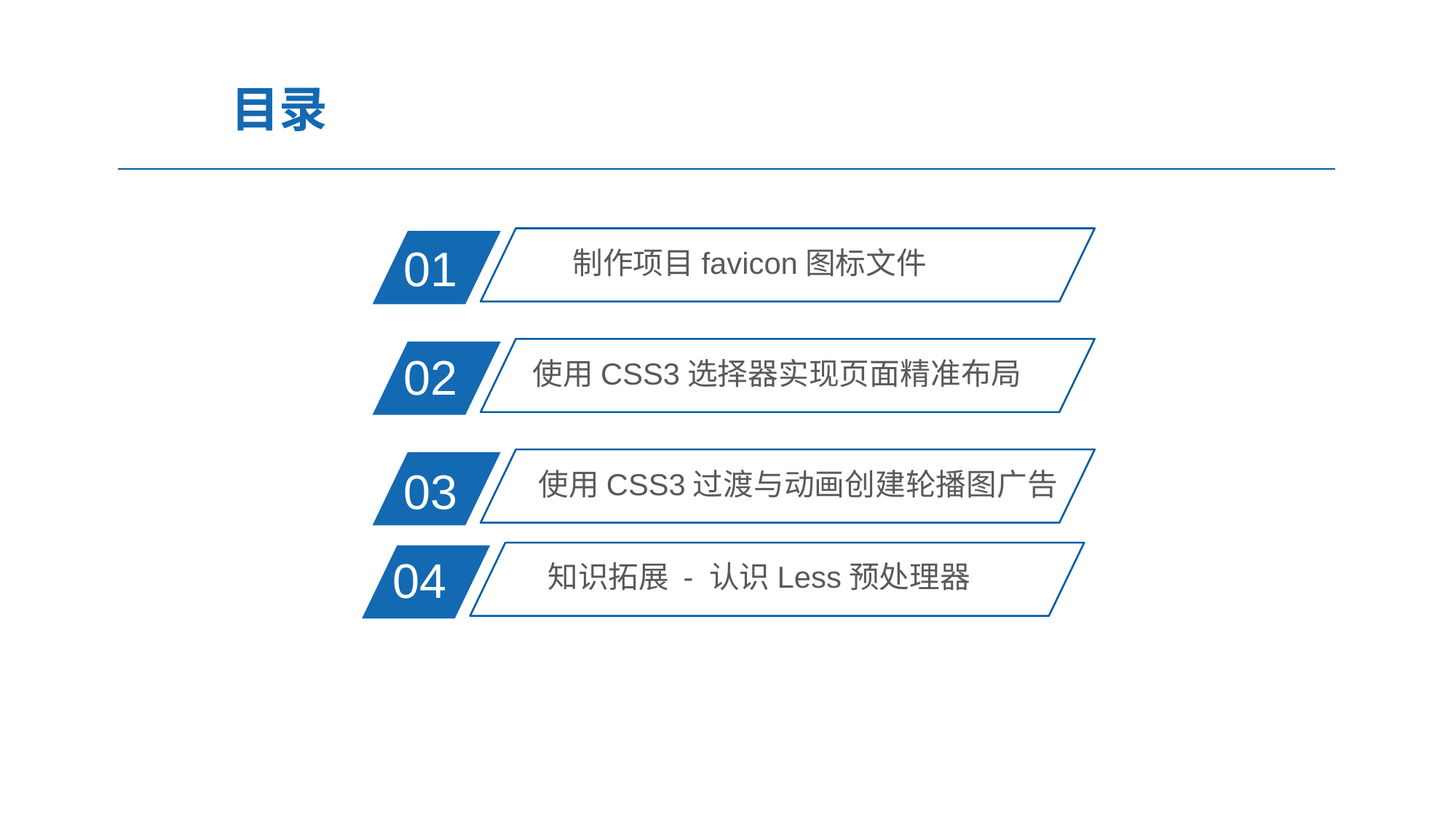

目录

制作项目favicon图标文件

01

使用CSS3选择器实现页面精准布局
02

使用CSS3过渡与动画创建轮播图广告

03

知识拓展 - 认识Less预处理器
04